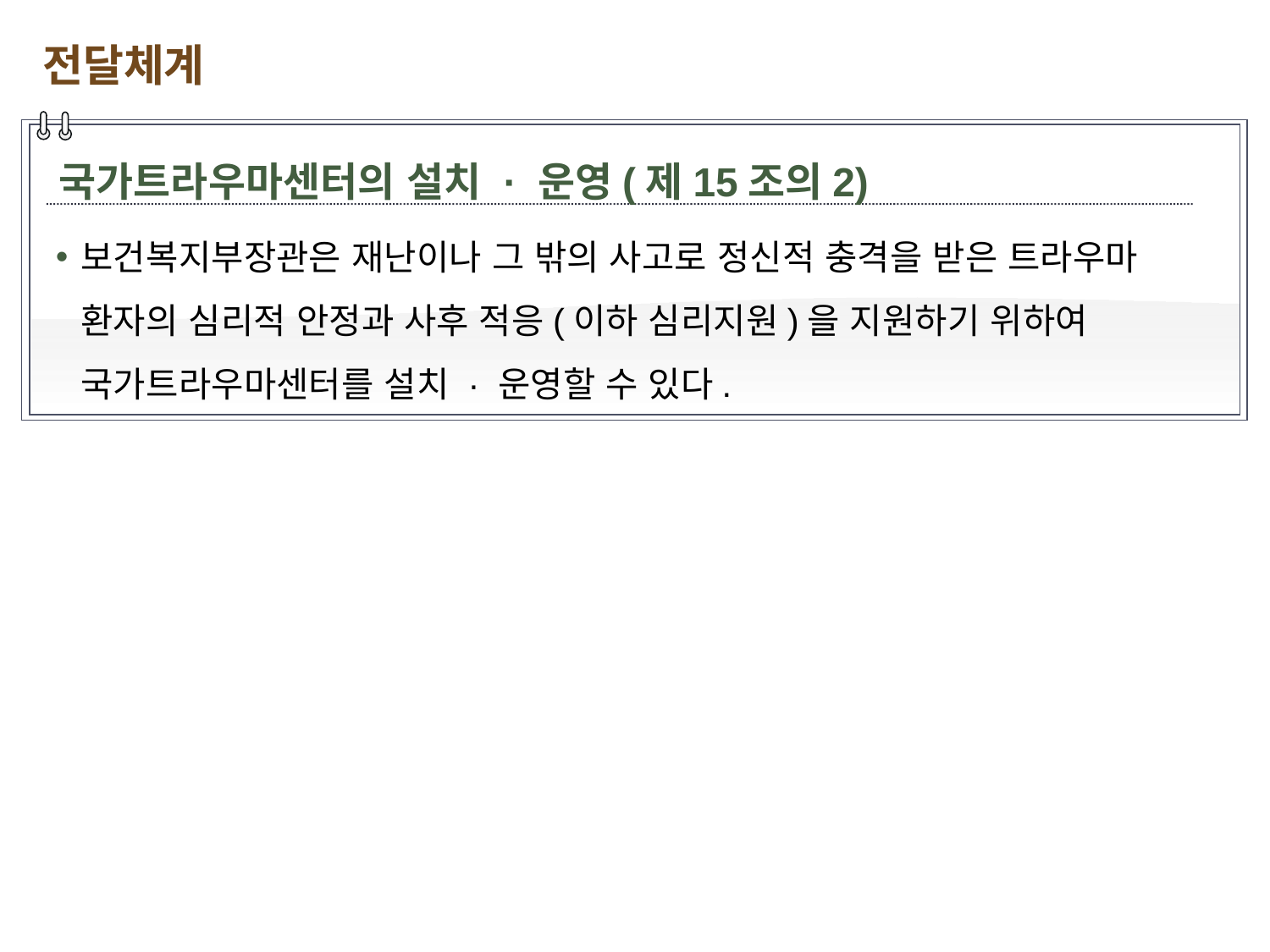

전달체계

국가트라우마센터의 설치 · 운영(제15조의2)

보건복지부장관은 재난이나 그 밖의 사고로 정신적 충격을 받은 트라우마 환자의 심리적 안정과 사후 적응(이하 심리지원)을 지원하기 위하여 국가트라우마센터를 설치 · 운영할 수 있다.